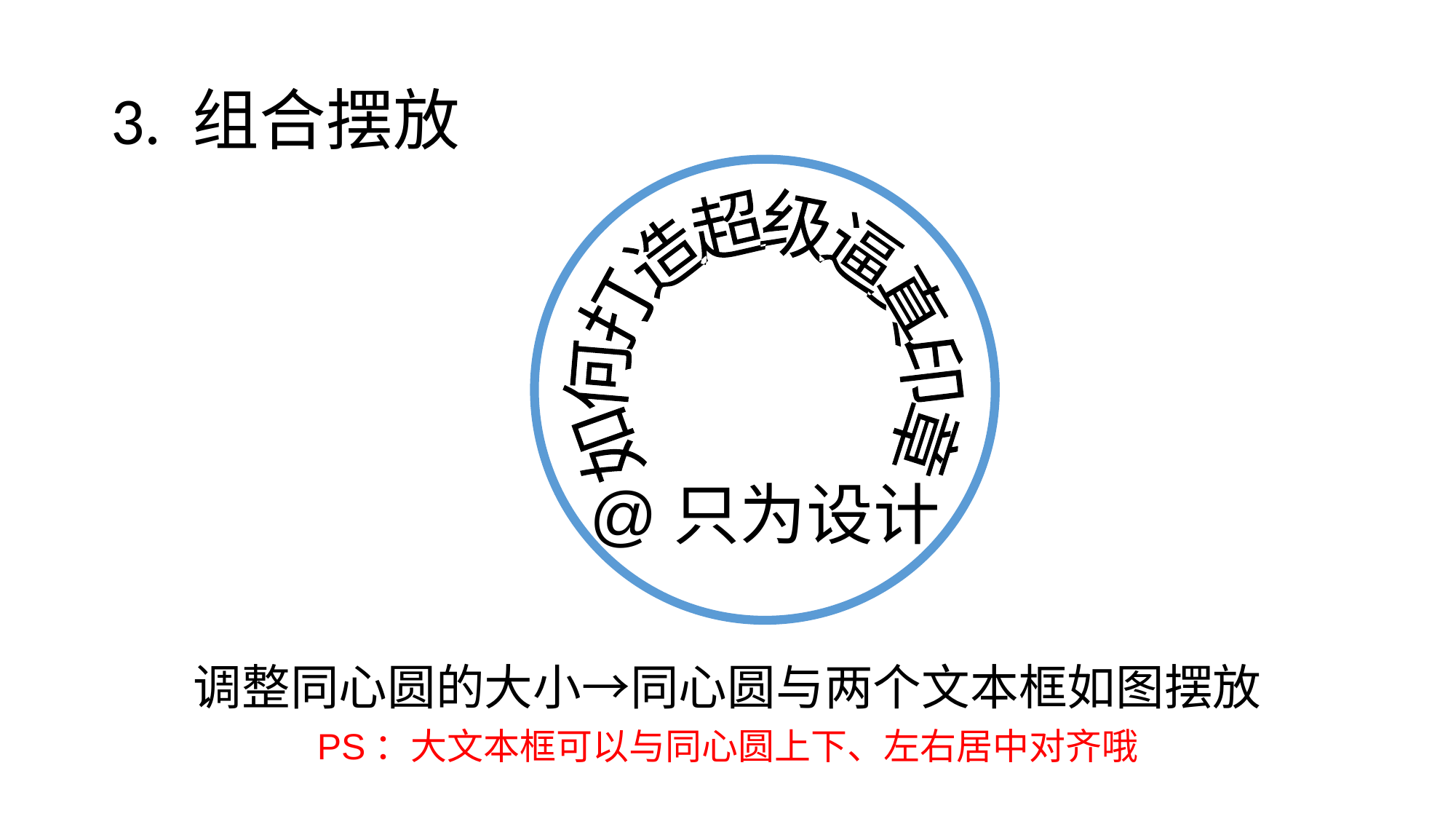

# 3. 组合摆放

如何打造超级逼真印章
@只为设计
调整同心圆的大小→同心圆与两个文本框如图摆放
PS：大文本框可以与同心圆上下、左右居中对齐哦